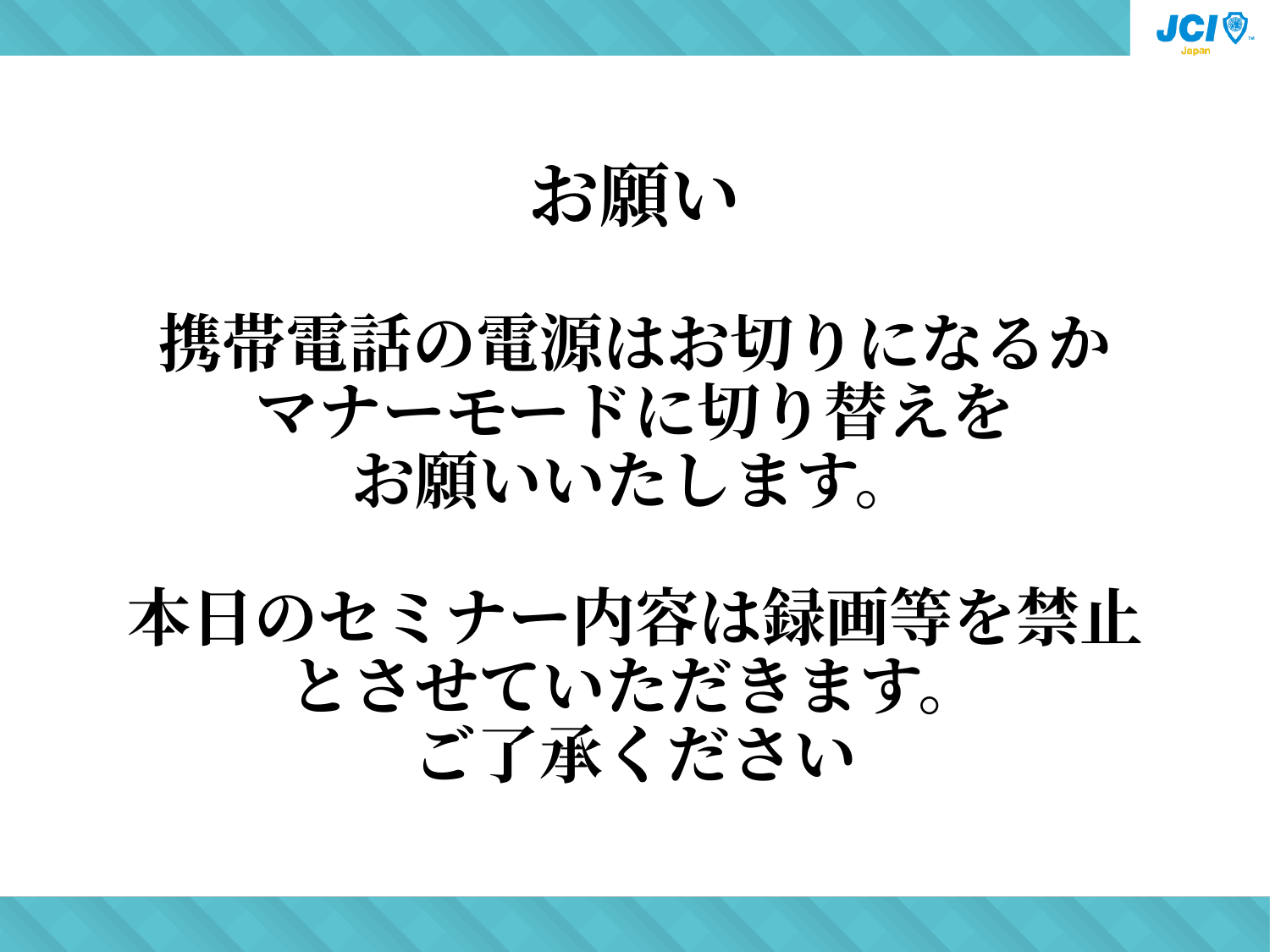

お願い
携帯電話の電源はお切りになるか
マナーモードに切り替えを
お願いいたします。

本日のセミナー内容は録画等を禁止とさせていただきます。
ご了承ください